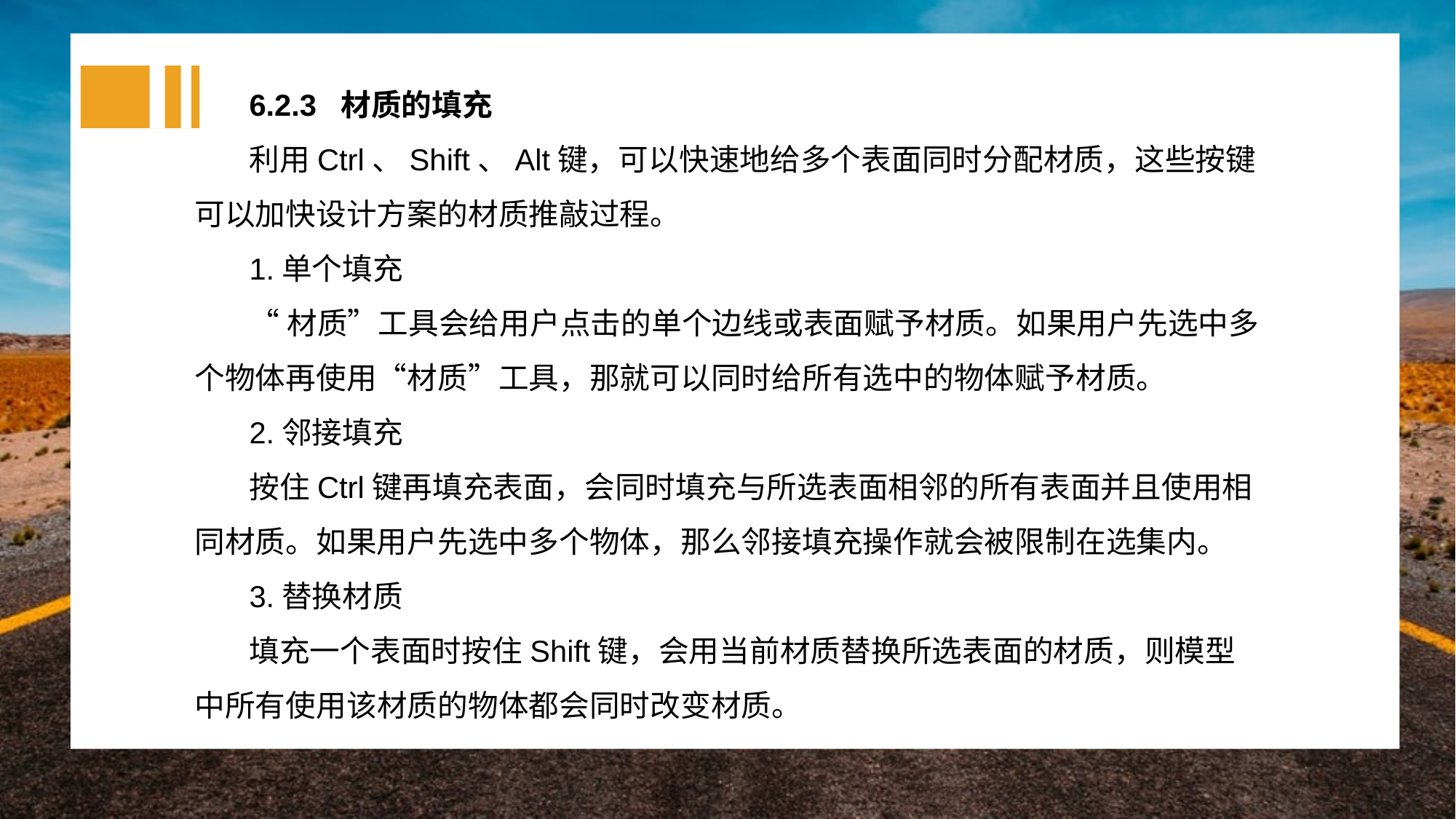

6.2.3  材质的填充
利用Ctrl、Shift、Alt键，可以快速地给多个表面同时分配材质，这些按键可以加快设计方案的材质推敲过程。
1.单个填充
“材质”工具会给用户点击的单个边线或表面赋予材质。如果用户先选中多个物体再使用“材质”工具，那就可以同时给所有选中的物体赋予材质。
2.邻接填充
按住Ctrl键再填充表面，会同时填充与所选表面相邻的所有表面并且使用相同材质。如果用户先选中多个物体，那么邻接填充操作就会被限制在选集内。
3.替换材质
填充一个表面时按住Shift键，会用当前材质替换所选表面的材质，则模型中所有使用该材质的物体都会同时改变材质。